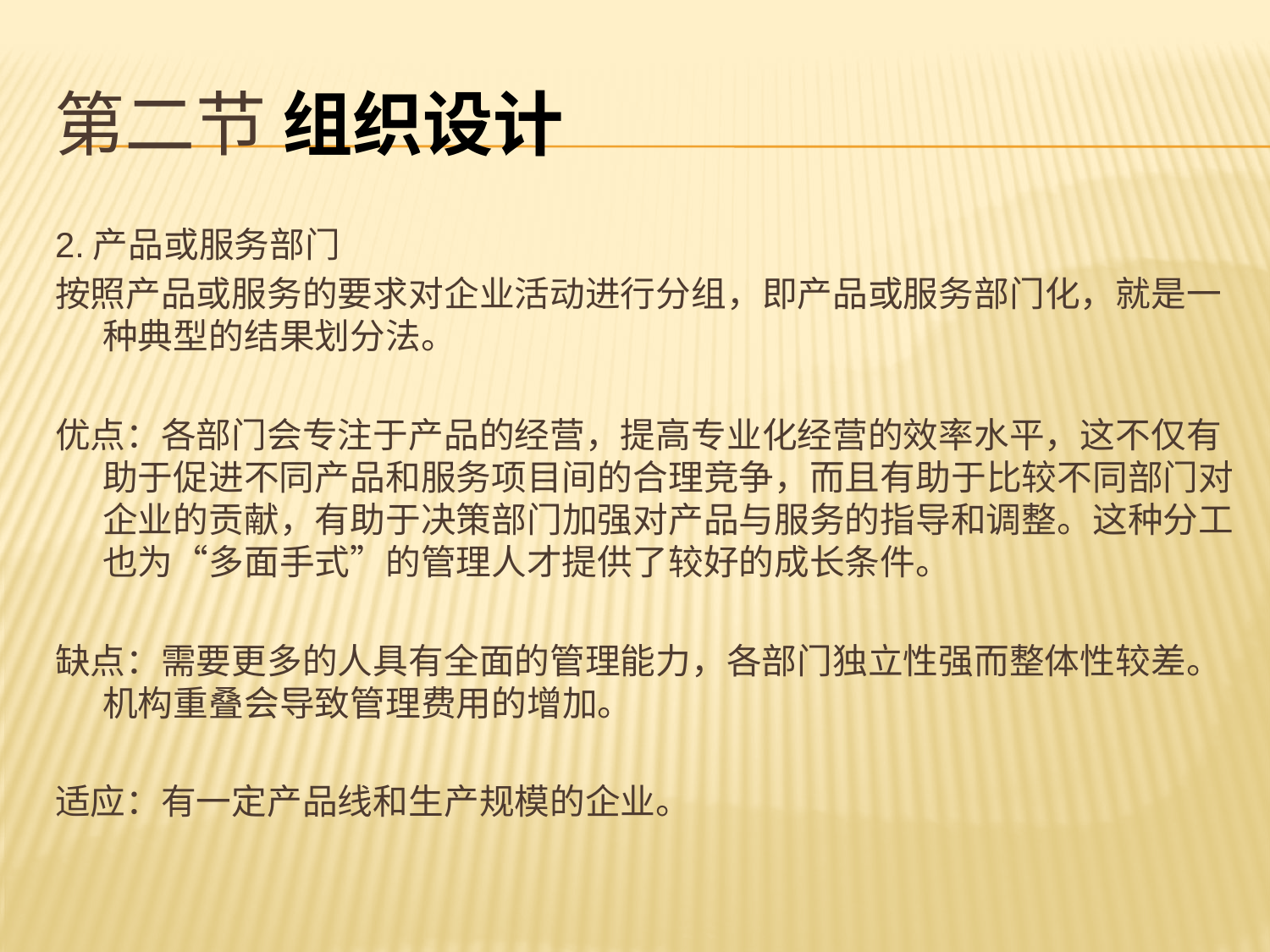

# 第二节 组织设计
2.产品或服务部门
按照产品或服务的要求对企业活动进行分组，即产品或服务部门化，就是一种典型的结果划分法。

优点：各部门会专注于产品的经营，提高专业化经营的效率水平，这不仅有助于促进不同产品和服务项目间的合理竞争，而且有助于比较不同部门对企业的贡献，有助于决策部门加强对产品与服务的指导和调整。这种分工也为“多面手式”的管理人才提供了较好的成长条件。

缺点：需要更多的人具有全面的管理能力，各部门独立性强而整体性较差。机构重叠会导致管理费用的增加。

适应：有一定产品线和生产规模的企业。